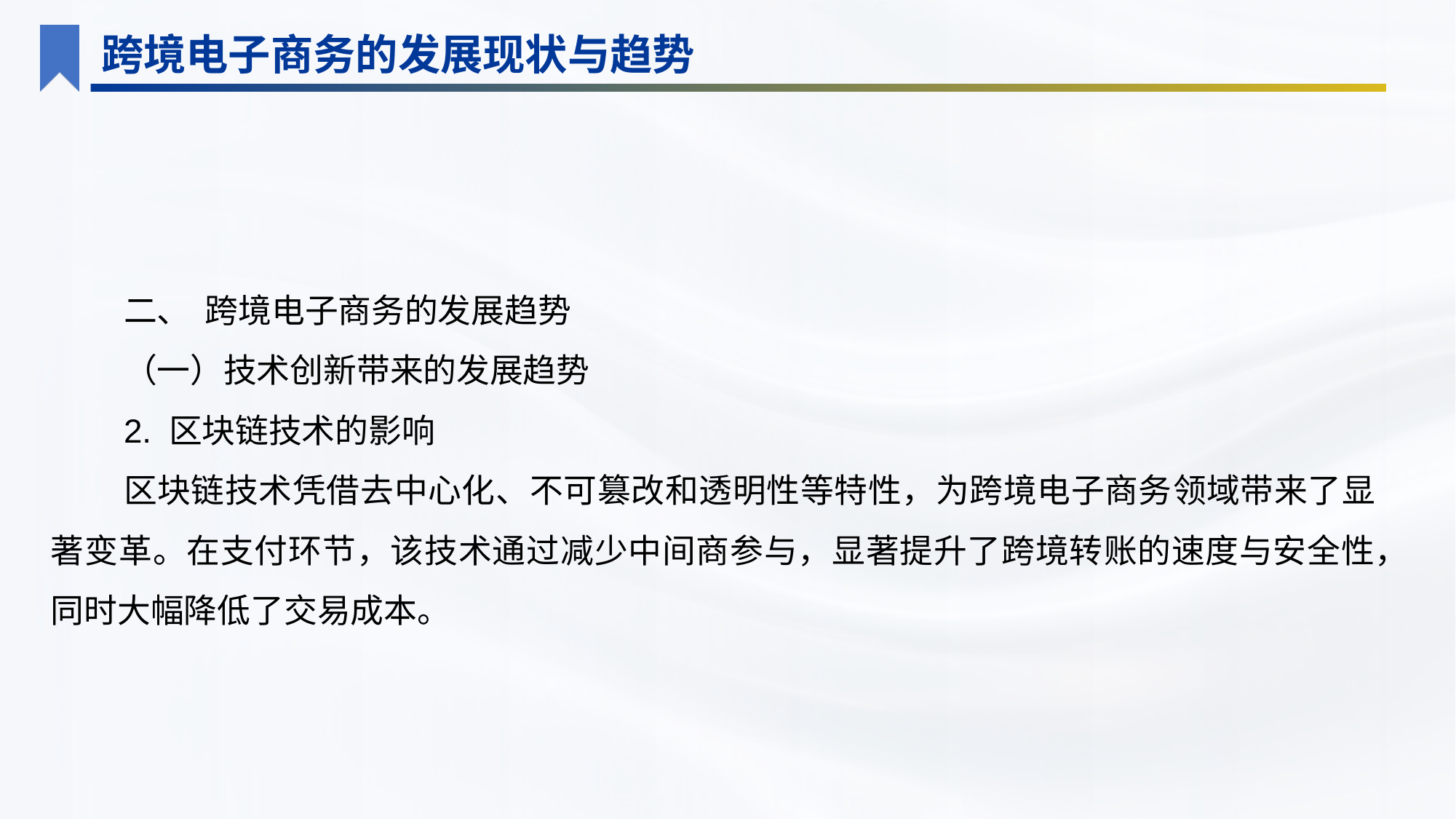

跨境电子商务的发展现状与趋势
二、  跨境电子商务的发展趋势
（一）技术创新带来的发展趋势
2. 区块链技术的影响
区块链技术凭借去中心化、不可篡改和透明性等特性，为跨境电子商务领域带来了显著变革。在支付环节，该技术通过减少中间商参与，显著提升了跨境转账的速度与安全性，同时大幅降低了交易成本。